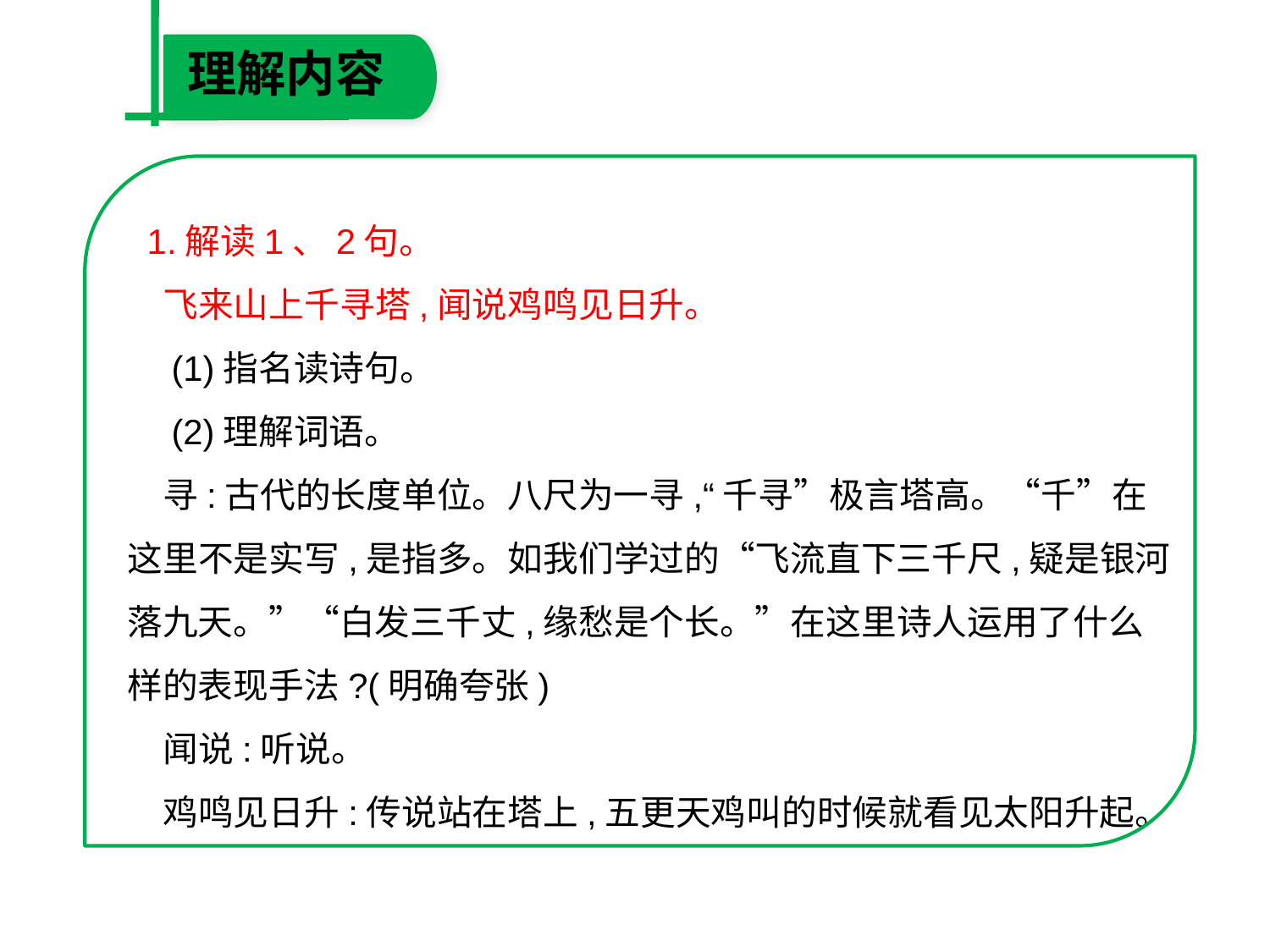

理解内容

  1.解读1、2句。
　飞来山上千寻塔,闻说鸡鸣见日升。
　(1)指名读诗句。
　(2)理解词语。
　寻:古代的长度单位。八尺为一寻,“千寻”极言塔高。“千”在这里不是实写,是指多。如我们学过的“飞流直下三千尺,疑是银河落九天。”“白发三千丈,缘愁是个长。”在这里诗人运用了什么样的表现手法?(明确夸张)
　闻说:听说。
　鸡鸣见日升:传说站在塔上,五更天鸡叫的时候就看见太阳升起。